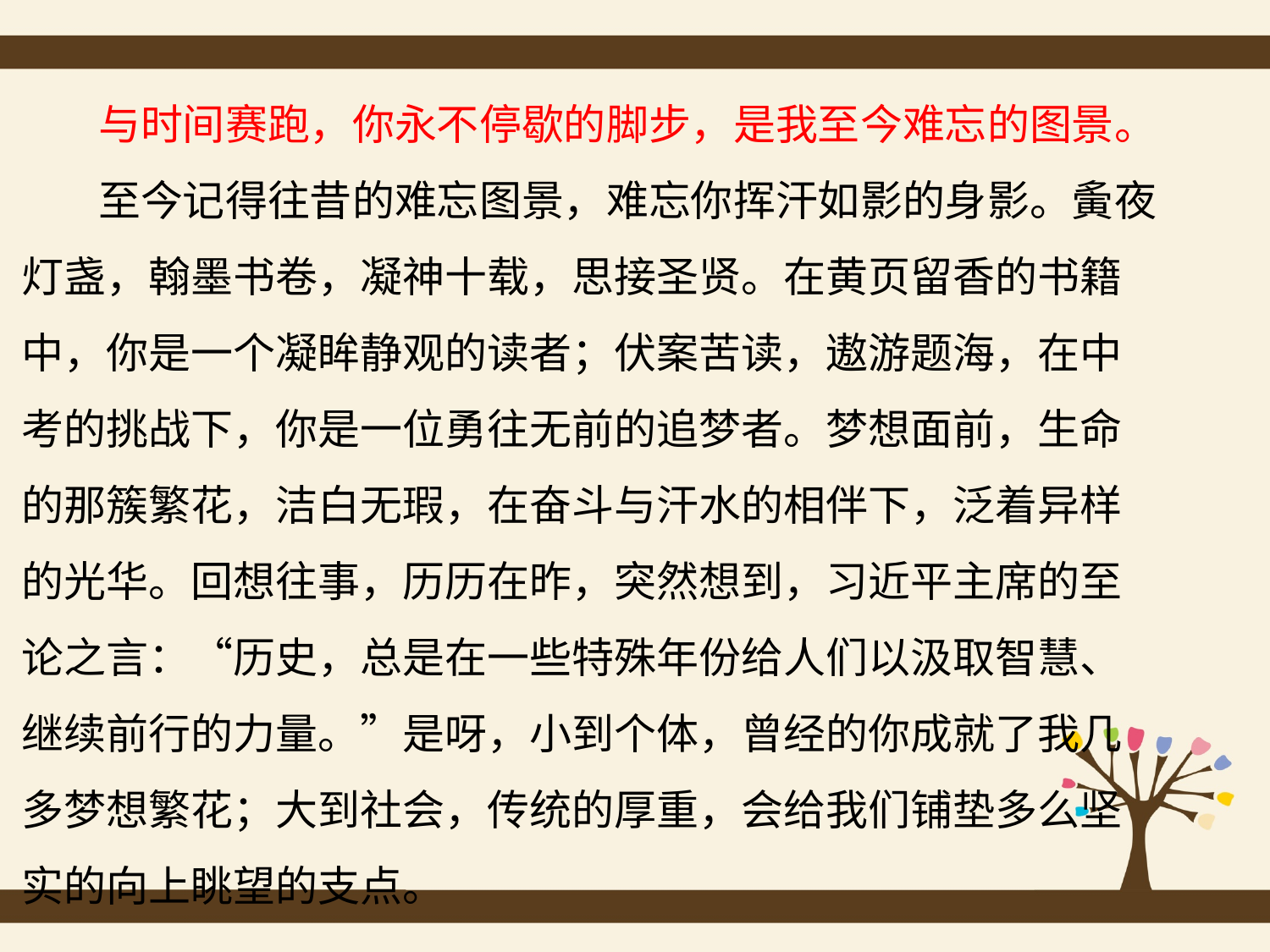

与时间赛跑，你永不停歇的脚步，是我至今难忘的图景。
       至今记得往昔的难忘图景，难忘你挥汗如影的身影。夤夜灯盏，翰墨书卷，凝神十载，思接圣贤。在黄页留香的书籍中，你是一个凝眸静观的读者；伏案苦读，遨游题海，在中考的挑战下，你是一位勇往无前的追梦者。梦想面前，生命的那簇繁花，洁白无瑕，在奋斗与汗水的相伴下，泛着异样的光华。回想往事，历历在昨，突然想到，习近平主席的至论之言：“历史，总是在一些特殊年份给人们以汲取智慧、继续前行的力量。”是呀，小到个体，曾经的你成就了我几多梦想繁花；大到社会，传统的厚重，会给我们铺垫多么坚实的向上眺望的支点。